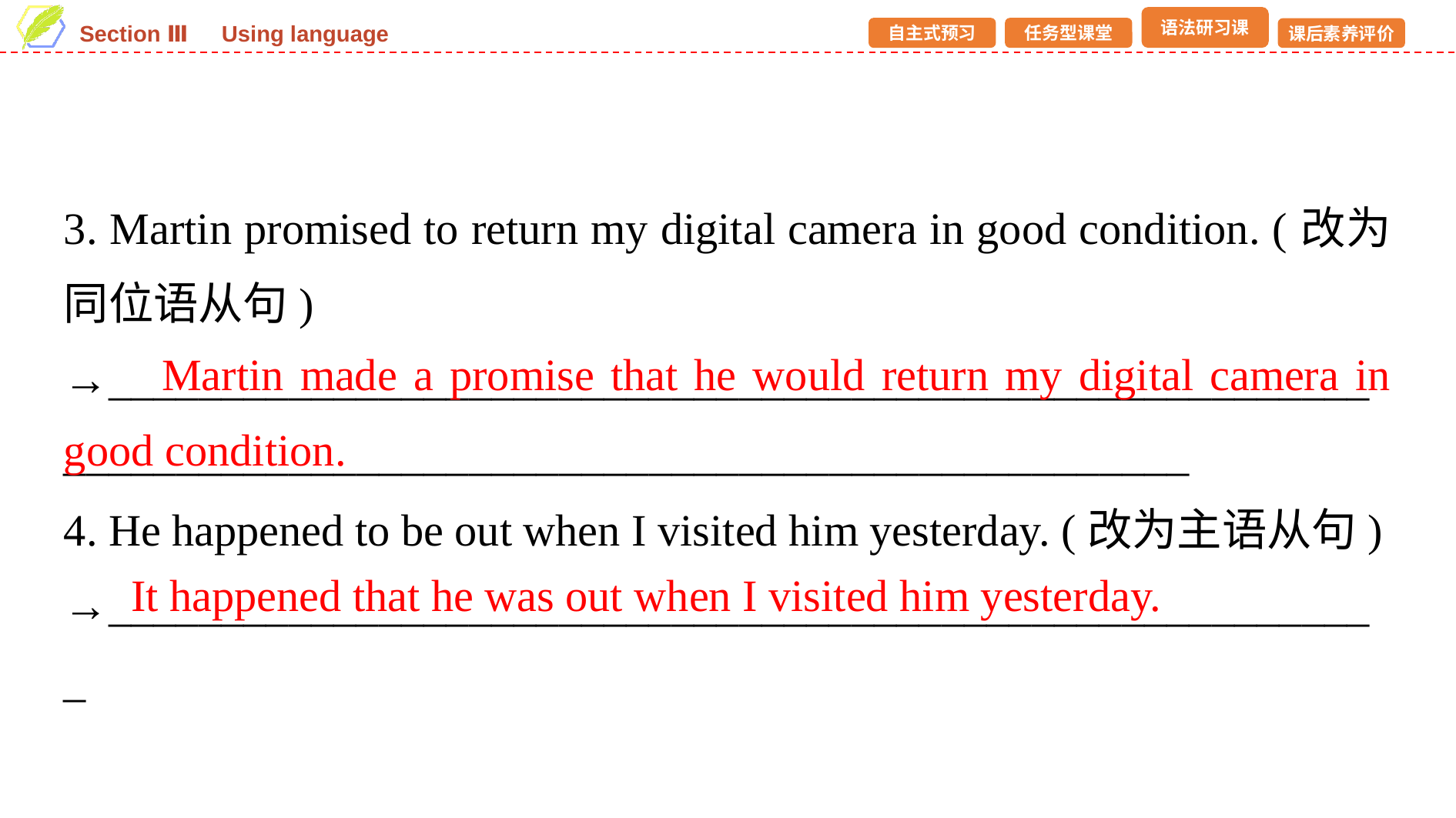

3. Martin promised to return my digital camera in good condition. (改为同位语从句)
→__________________________________________________________________________________________________________
4. He happened to be out when I visited him yesterday. (改为主语从句)
→_________________________________________________________
      Martin made a promise that he would return my digital camera in good condition.
      It happened that he was out when I visited him yesterday.